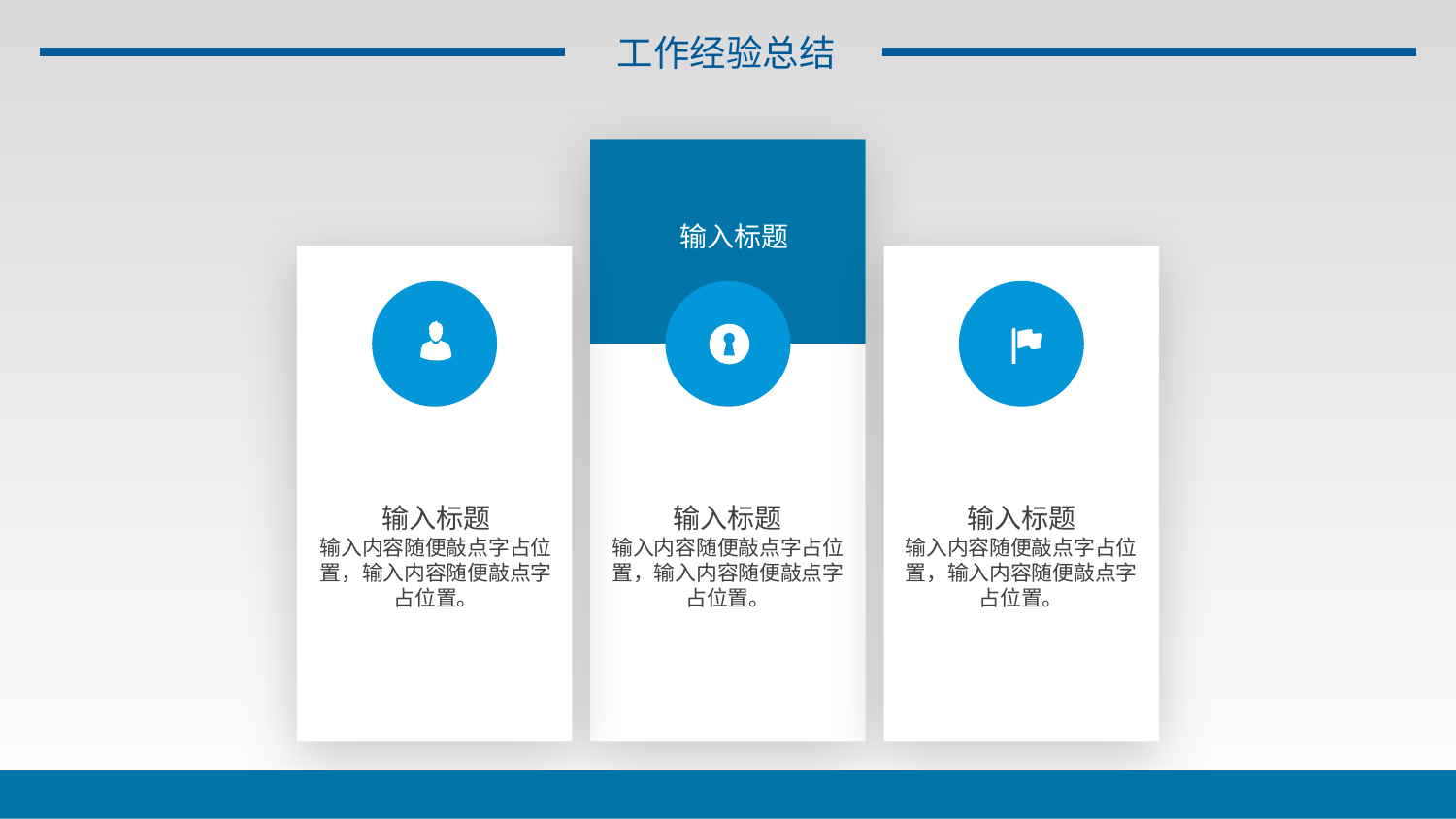

工作经验总结

输入标题

输入标题
输入内容随便敲点字占位置，输入内容随便敲点字占位置。
输入标题
输入内容随便敲点字占位置，输入内容随便敲点字占位置。
输入标题
输入内容随便敲点字占位置，输入内容随便敲点字占位置。